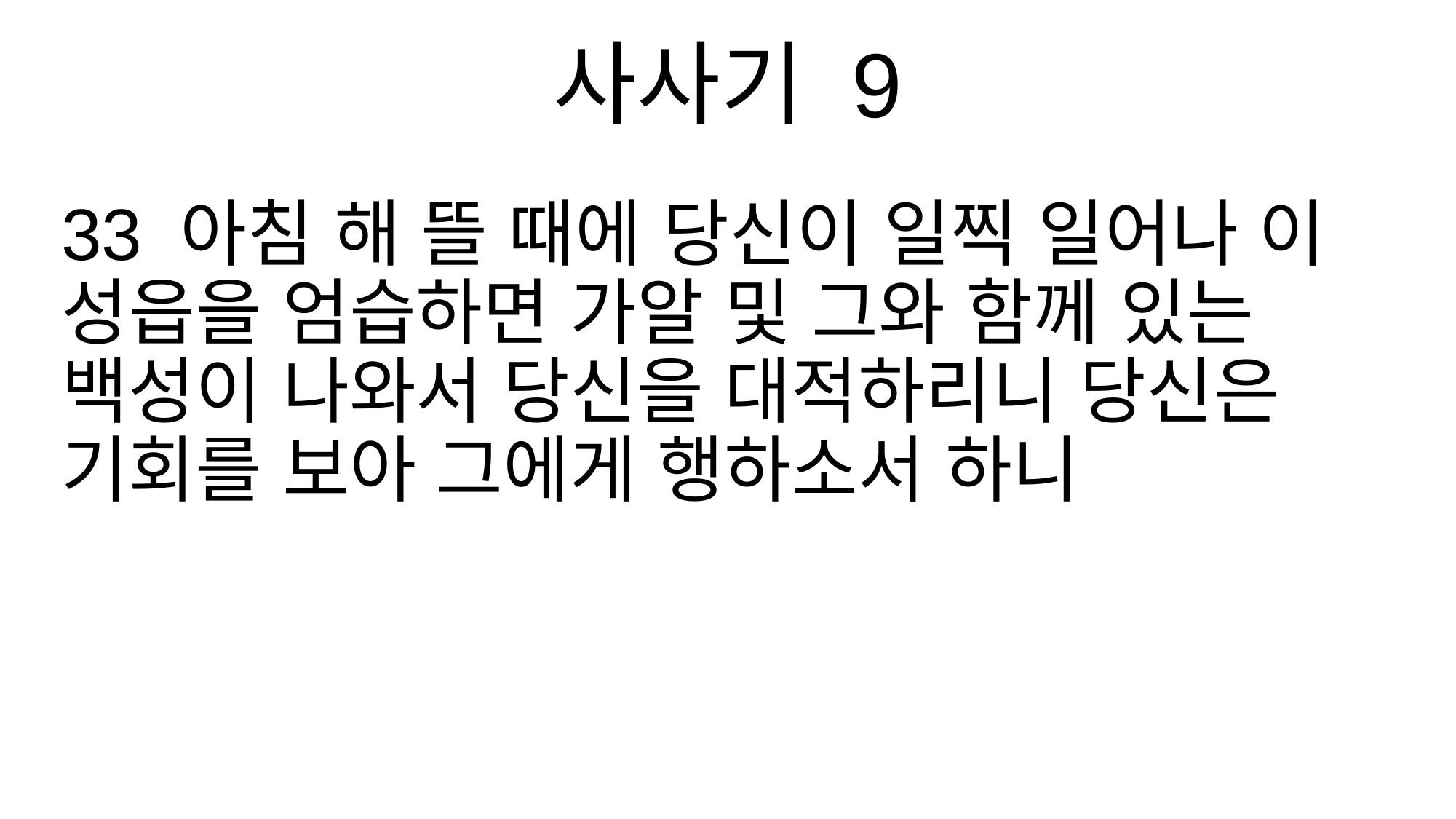

사사기 9
33 아침 해 뜰 때에 당신이 일찍 일어나 이 성읍을 엄습하면 가알 및 그와 함께 있는 백성이 나와서 당신을 대적하리니 당신은 기회를 보아 그에게 행하소서 하니